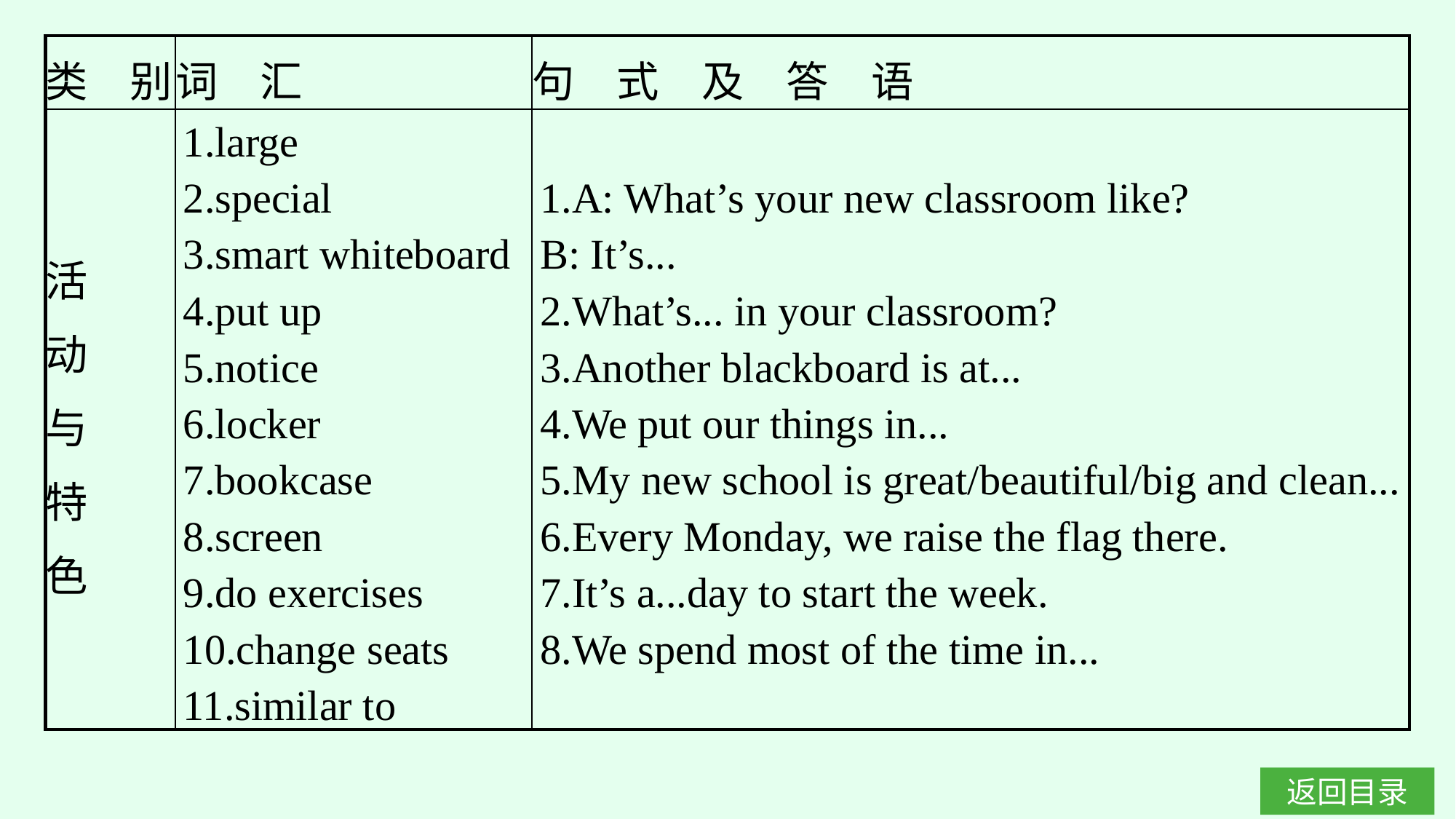

| 类　别 | 词　汇 | 句　式　及　答　语 |
| --- | --- | --- |
| 活 动 与 特 色 | 1.large 2.special 3.smart whiteboard 4.put up 5.notice 6.locker 7.bookcase 8.screen 9.do exercises 10.change seats 11.similar to | 1.A: What’s your new classroom like? B: It’s... 2.What’s... in your classroom? 3.Another blackboard is at... 4.We put our things in... 5.My new school is great/beautiful/big and clean... 6.Every Monday, we raise the flag there. 7.It’s a...day to start the week. 8.We spend most of the time in... |